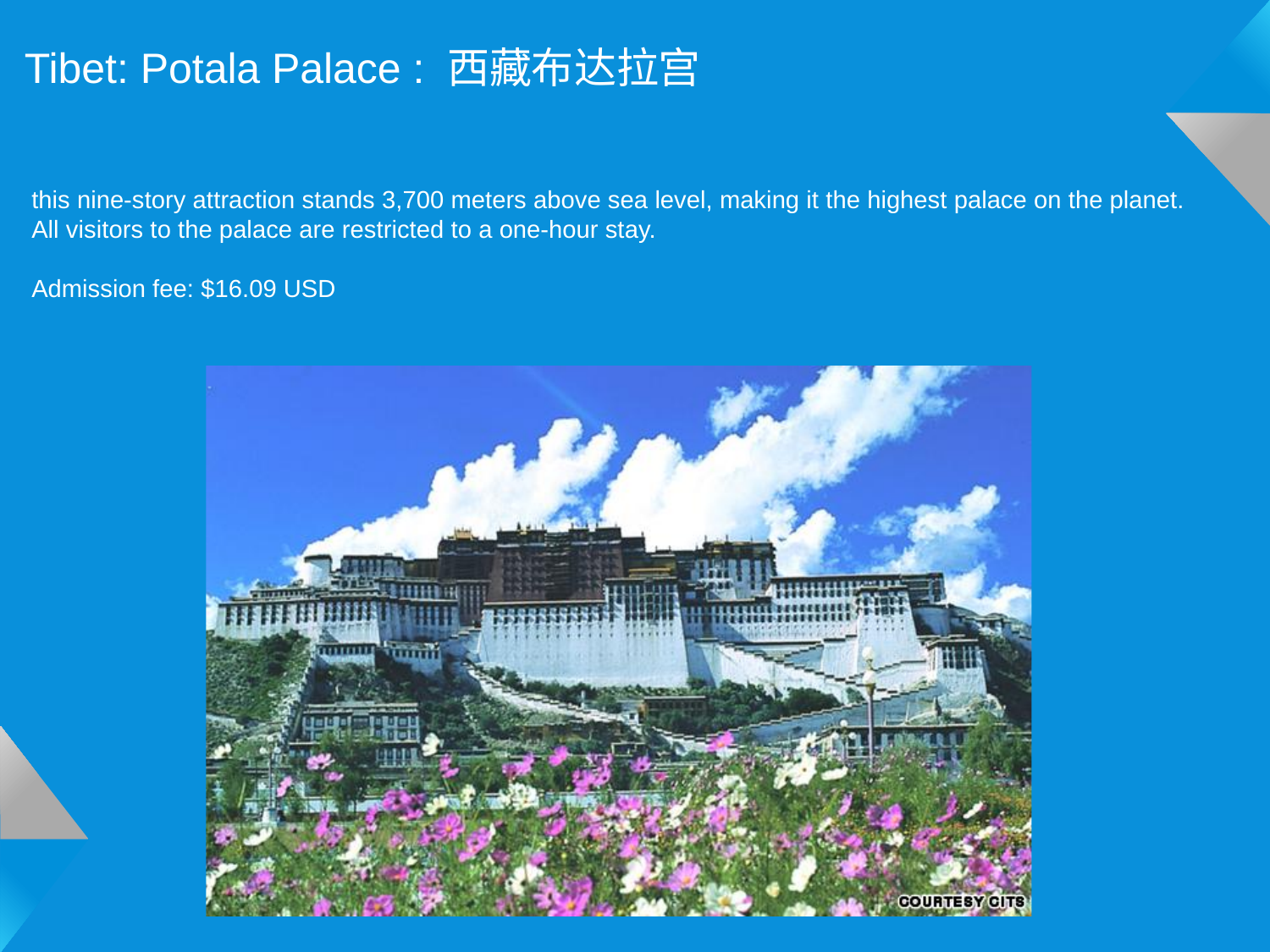

Tibet: Potala Palace : 西藏布达拉宫

this nine-story attraction stands 3,700 meters above sea level, making it the highest palace on the planet. All visitors to the palace are restricted to a one-hour stay.

Admission fee: $16.09 USD